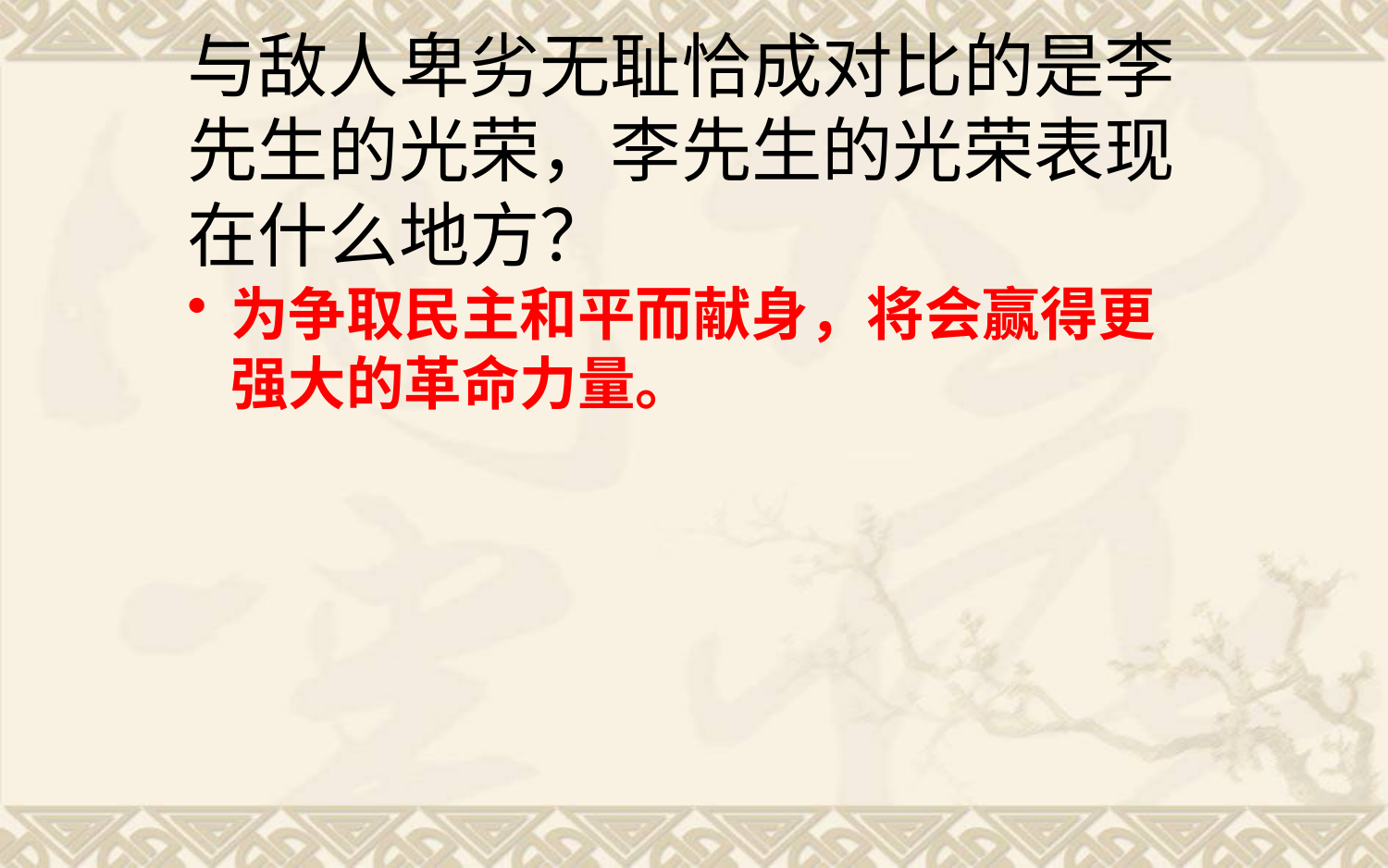

# 与敌人卑劣无耻恰成对比的是李先生的光荣，李先生的光荣表现在什么地方？
为争取民主和平而献身，将会赢得更强大的革命力量。